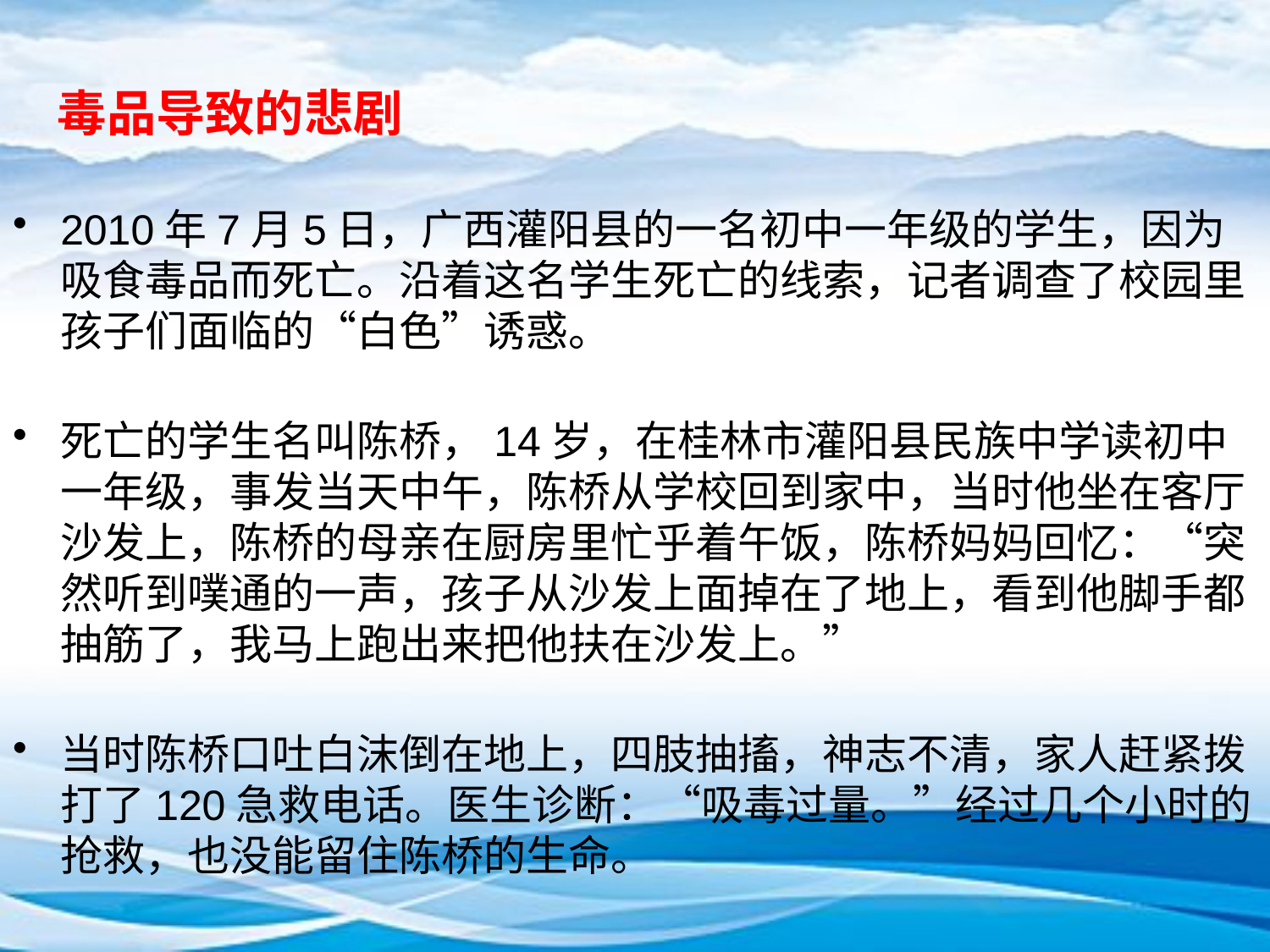

毒品导致的悲剧
2010年7月5日，广西灌阳县的一名初中一年级的学生，因为吸食毒品而死亡。沿着这名学生死亡的线索，记者调查了校园里孩子们面临的“白色”诱惑。
死亡的学生名叫陈桥，14岁，在桂林市灌阳县民族中学读初中一年级，事发当天中午，陈桥从学校回到家中，当时他坐在客厅沙发上，陈桥的母亲在厨房里忙乎着午饭，陈桥妈妈回忆：“突然听到噗通的一声，孩子从沙发上面掉在了地上，看到他脚手都抽筋了，我马上跑出来把他扶在沙发上。”
当时陈桥口吐白沫倒在地上，四肢抽搐，神志不清，家人赶紧拨打了120急救电话。医生诊断：“吸毒过量。”经过几个小时的抢救，也没能留住陈桥的生命。